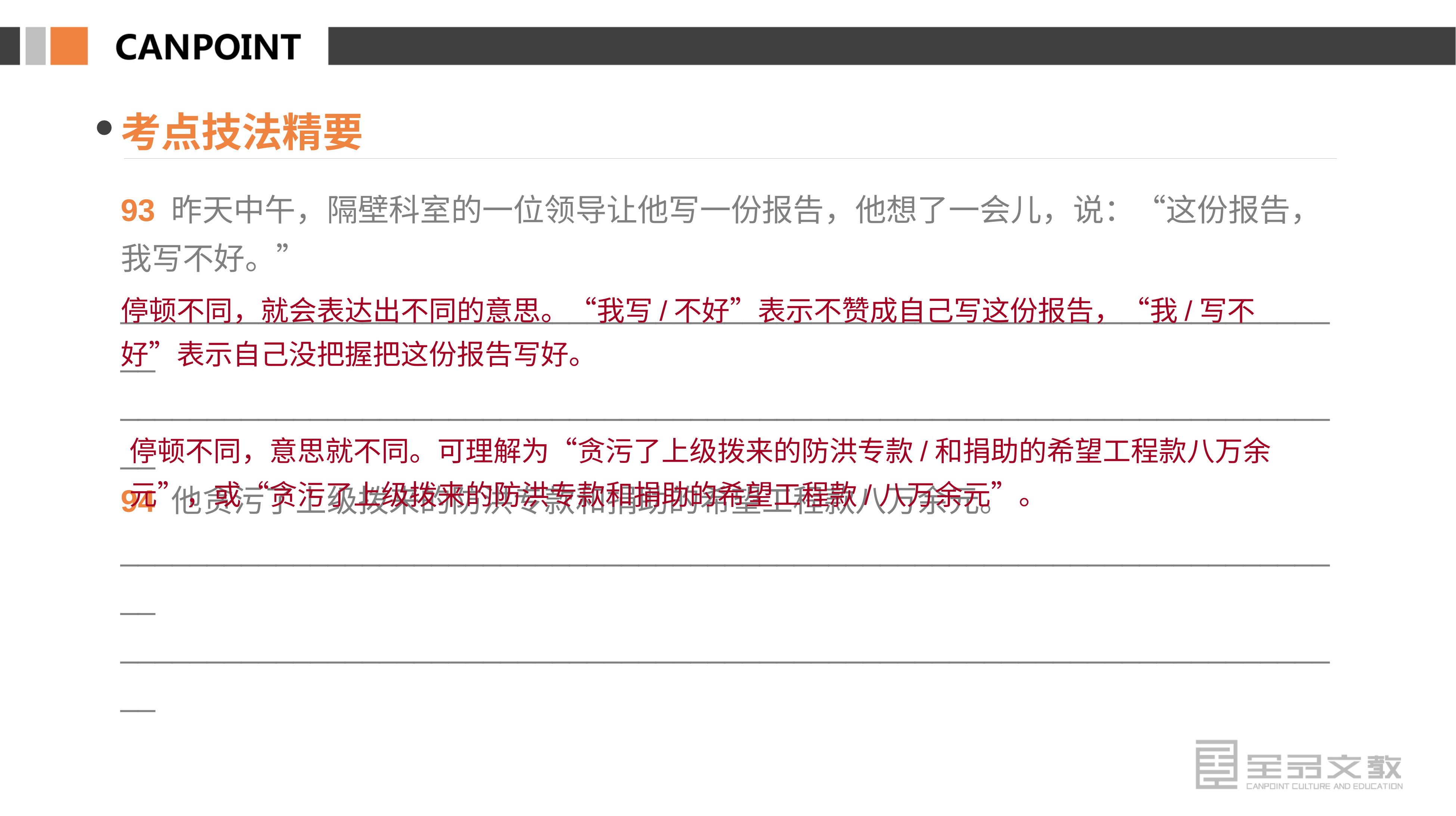

考点技法精要

93 昨天中午，隔壁科室的一位领导让他写一份报告，他想了一会儿，说：“这份报告，我写不好。”
________________________________________________________________________
________________________________________________________________________
94 他贪污了上级拨来的防洪专款和捐助的希望工程款八万余元。
________________________________________________________________________
________________________________________________________________________
停顿不同，就会表达出不同的意思。“我写/不好”表示不赞成自己写这份报告，“我/写不好”表示自己没把握把这份报告写好。
停顿不同，意思就不同。可理解为“贪污了上级拨来的防洪专款/和捐助的希望工程款八万余元”，或“贪污了上级拨来的防洪专款和捐助的希望工程款/八万余元”。